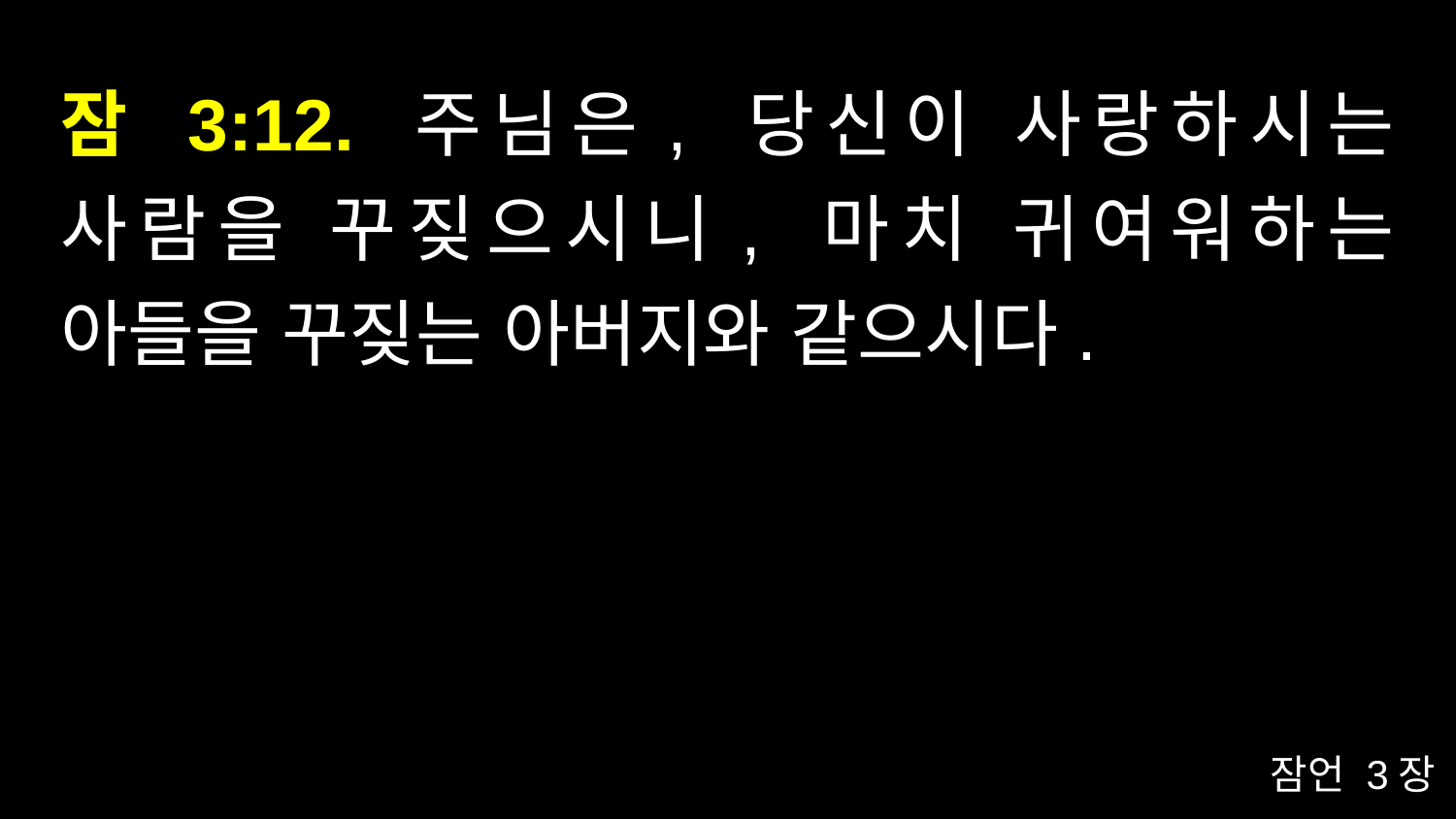

# 잠 3:12. 주님은, 당신이 사랑하시는 사람을 꾸짖으시니, 마치 귀여워하는 아들을 꾸짖는 아버지와 같으시다.
잠언 3장